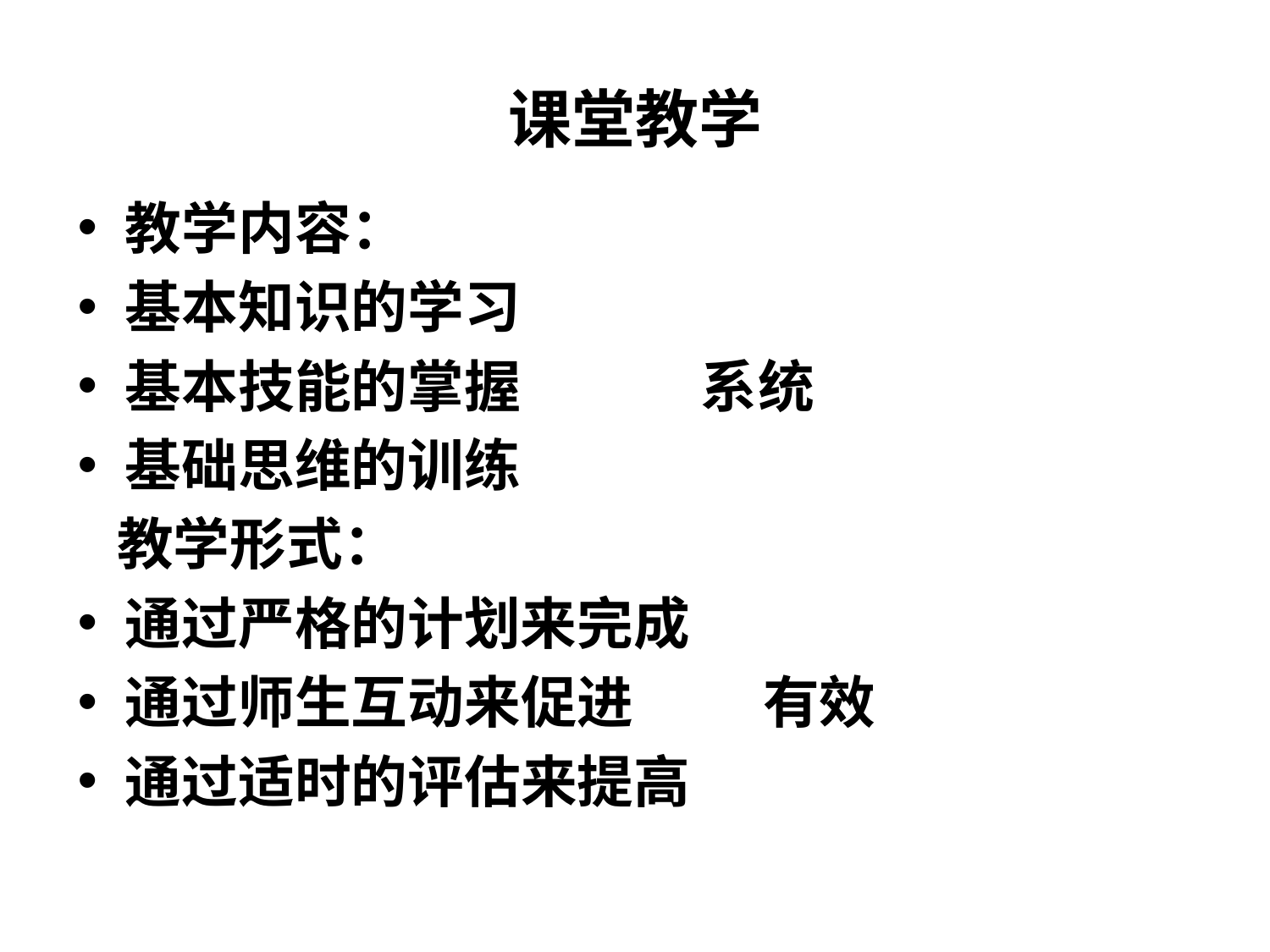

# 课堂教学
教学内容：
基本知识的学习
基本技能的掌握              系统
基础思维的训练
  教学形式：
通过严格的计划来完成
通过师生互动来促进          有效
通过适时的评估来提高